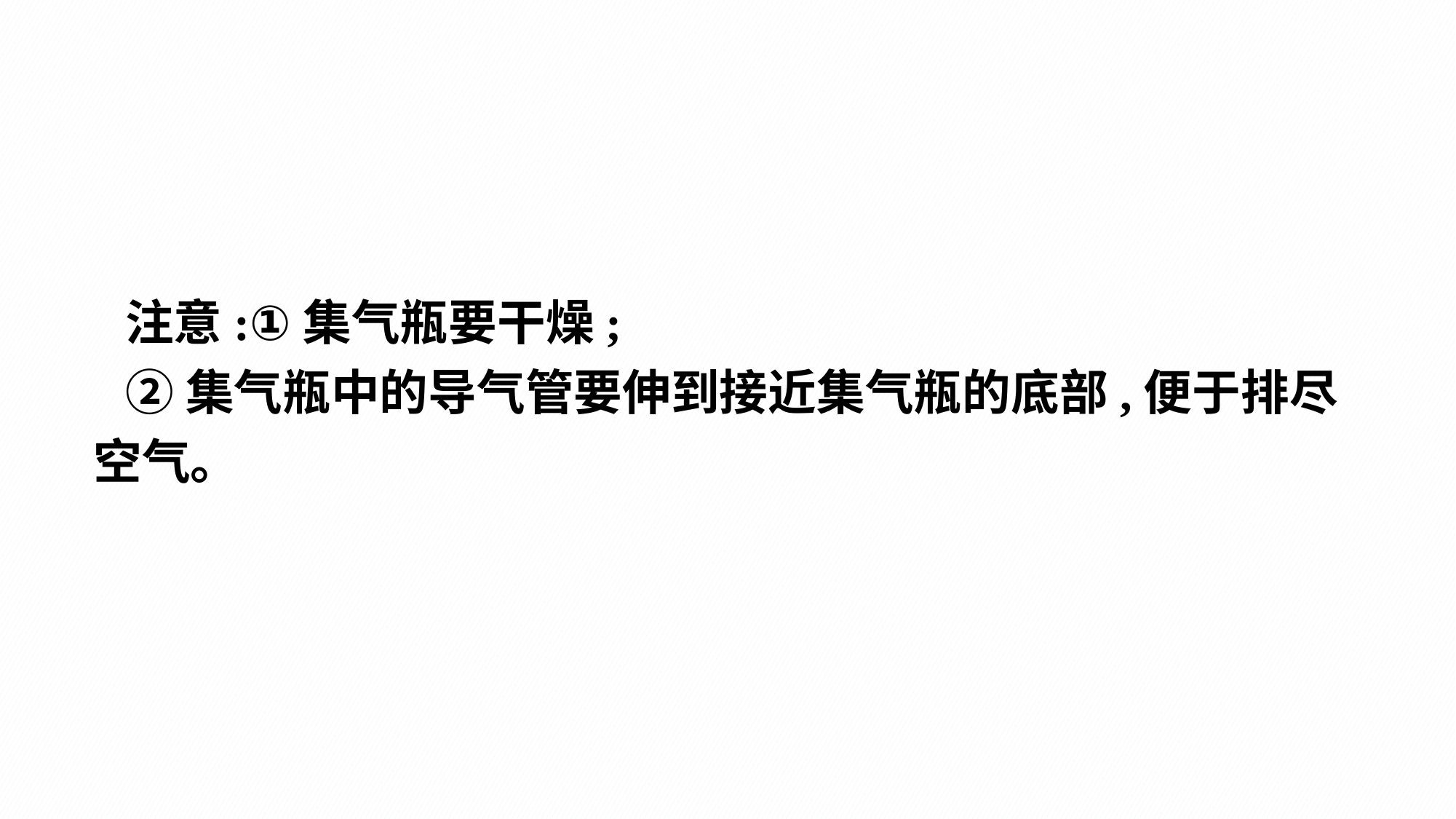

注意:①集气瓶要干燥;
②集气瓶中的导气管要伸到接近集气瓶的底部,便于排尽空气。